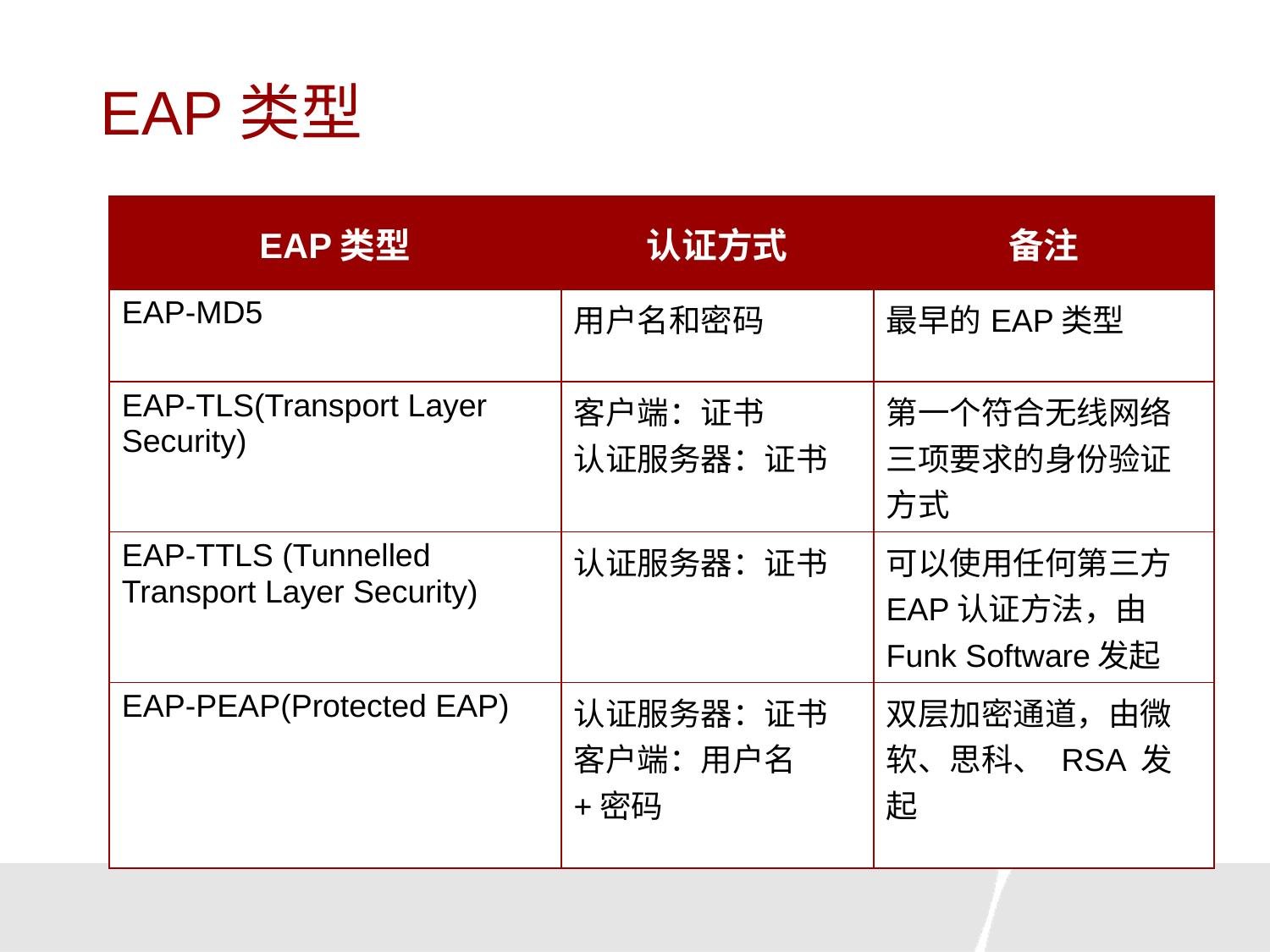

# EAP类型
| EAP类型 | 认证方式 | 备注 |
| --- | --- | --- |
| EAP-MD5 | 用户名和密码 | 最早的EAP类型 |
| EAP-TLS(Transport Layer Security) | 客户端：证书 认证服务器：证书 | 第一个符合无线网络三项要求的身份验证方式 |
| EAP-TTLS (Tunnelled Transport Layer Security) | 认证服务器：证书 | 可以使用任何第三方EAP认证方法，由Funk Software发起 |
| EAP-PEAP(Protected EAP) | 认证服务器：证书 客户端：用户名+密码 | 双层加密通道，由微软、思科、 RSA 发起 |